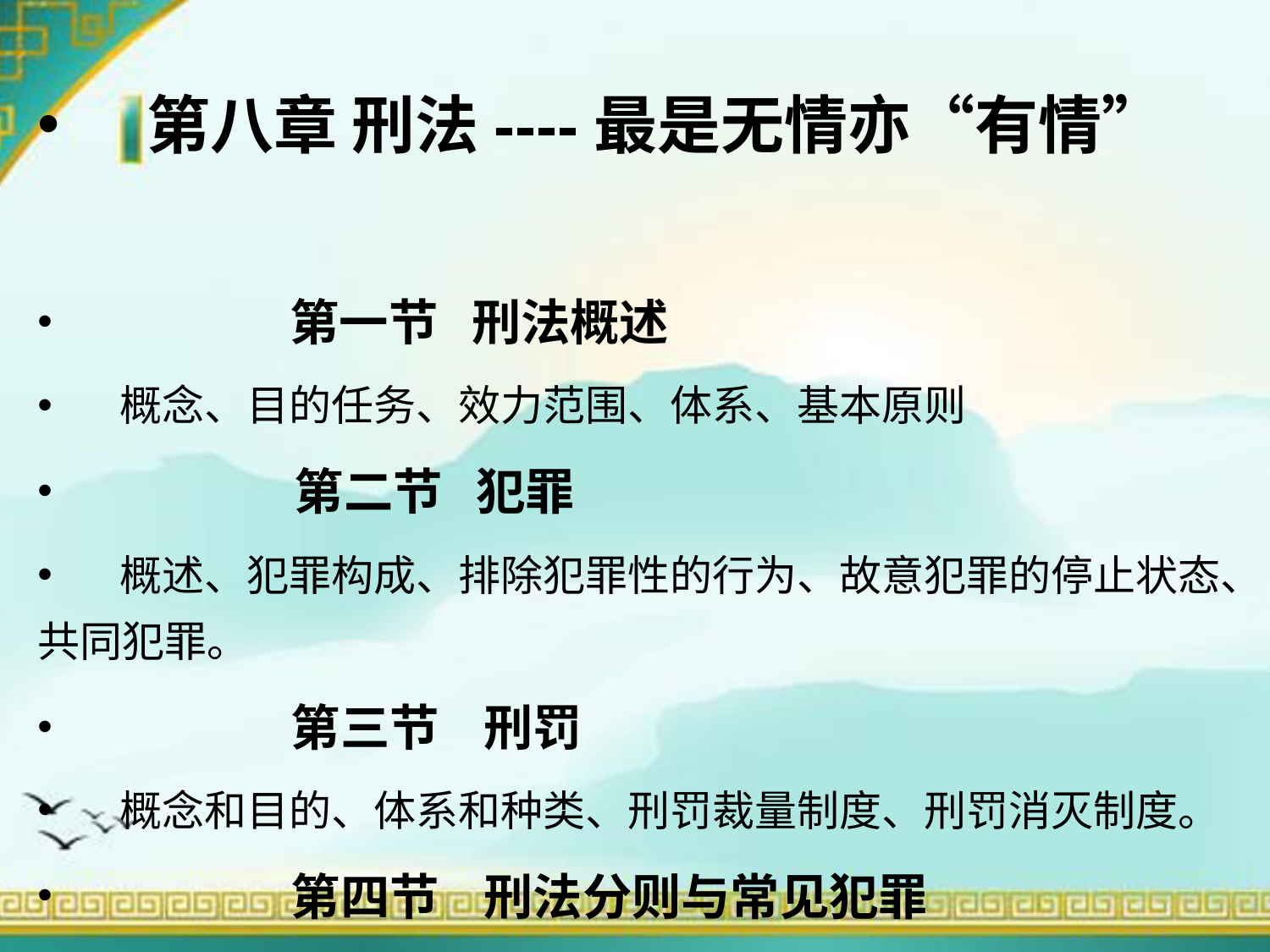

第八章 刑法----最是无情亦“有情”
                       第一节   刑法概述
      概念、目的任务、效力范围、体系、基本原则
                        第二节   犯罪
      概述、犯罪构成、排除犯罪性的行为、故意犯罪的停止状态、共同犯罪。
                        第三节    刑罚
      概念和目的、体系和种类、刑罚裁量制度、刑罚消灭制度。
                        第四节    刑法分则与常见犯罪
       概述、常见具体犯罪。